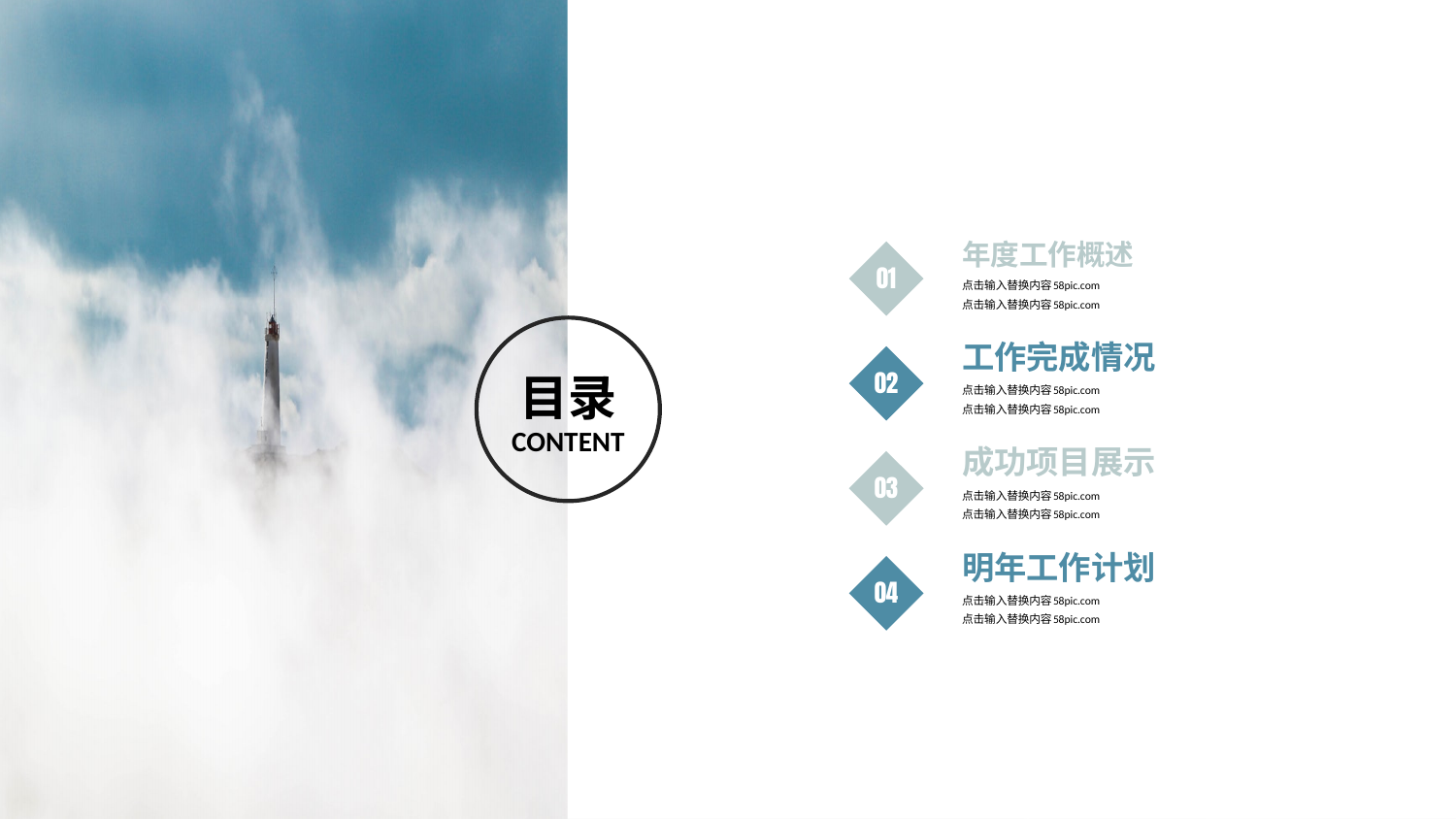

年度工作概述
点击输入替换内容58pic.com
点击输入替换内容58pic.com
01
工作完成情况
点击输入替换内容58pic.com
点击输入替换内容58pic.com
02
目录
CONTENT

成功项目展示
点击输入替换内容58pic.com
点击输入替换内容58pic.com
03
明年工作计划
点击输入替换内容58pic.com
点击输入替换内容58pic.com
04